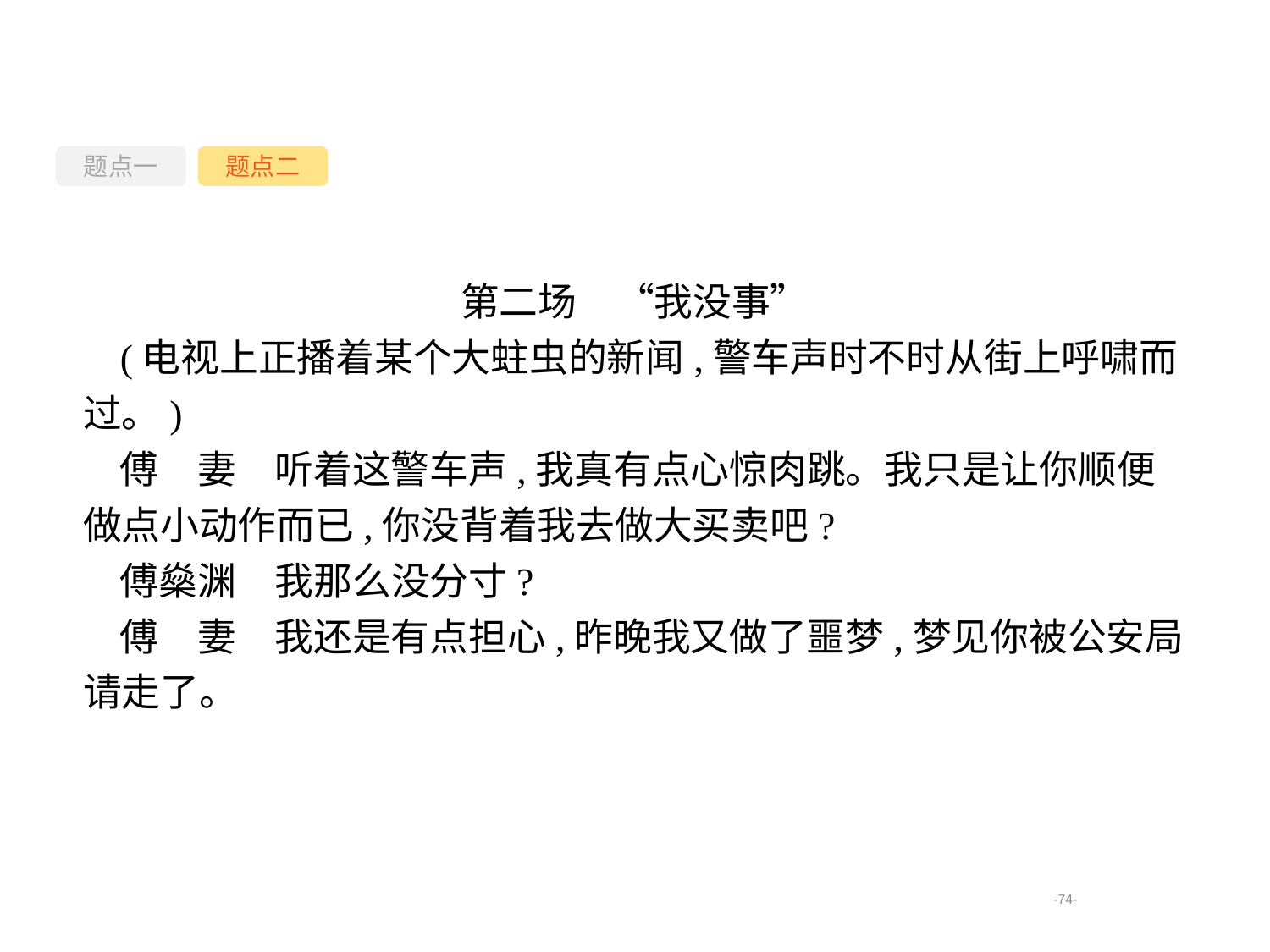

题点一
题点二
第二场　“我没事”
(电视上正播着某个大蛀虫的新闻,警车声时不时从街上呼啸而过。)
傅　妻　听着这警车声,我真有点心惊肉跳。我只是让你顺便做点小动作而已,你没背着我去做大买卖吧?
傅燊渊　我那么没分寸?
傅　妻　我还是有点担心,昨晚我又做了噩梦,梦见你被公安局请走了。
-74-